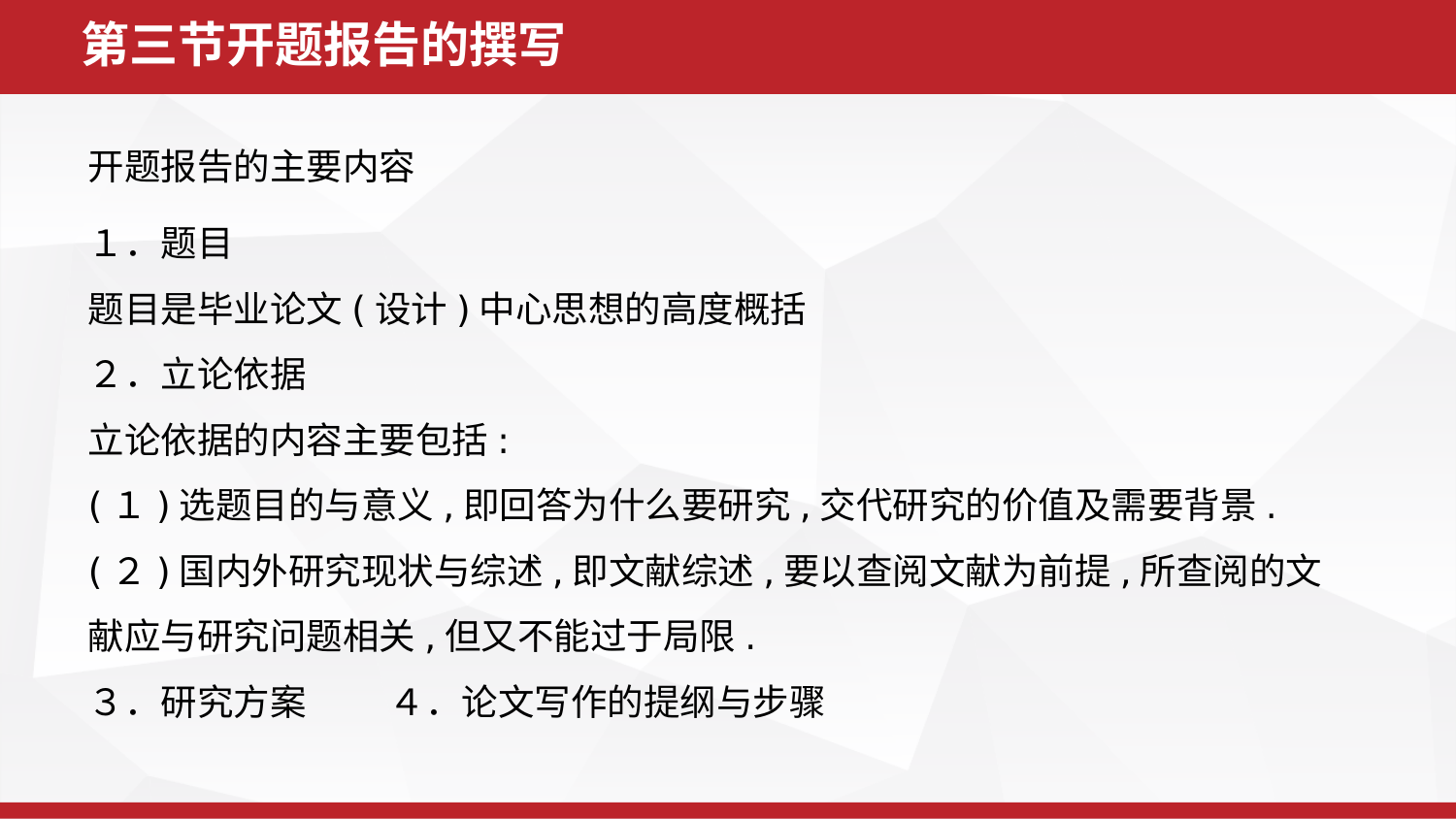

第三节开题报告的撰写
开题报告的主要内容
１．题目
题目是毕业论文(设计)中心思想的高度概括
２．立论依据
立论依据的内容主要包括:
(１)选题目的与意义,即回答为什么要研究,交代研究的价值及需要背景.
(２)国内外研究现状与综述,即文献综述,要以查阅文献为前提,所查阅的文献应与研究问题相关,但又不能过于局限.
３．研究方案          ４．论文写作的提纲与步骤